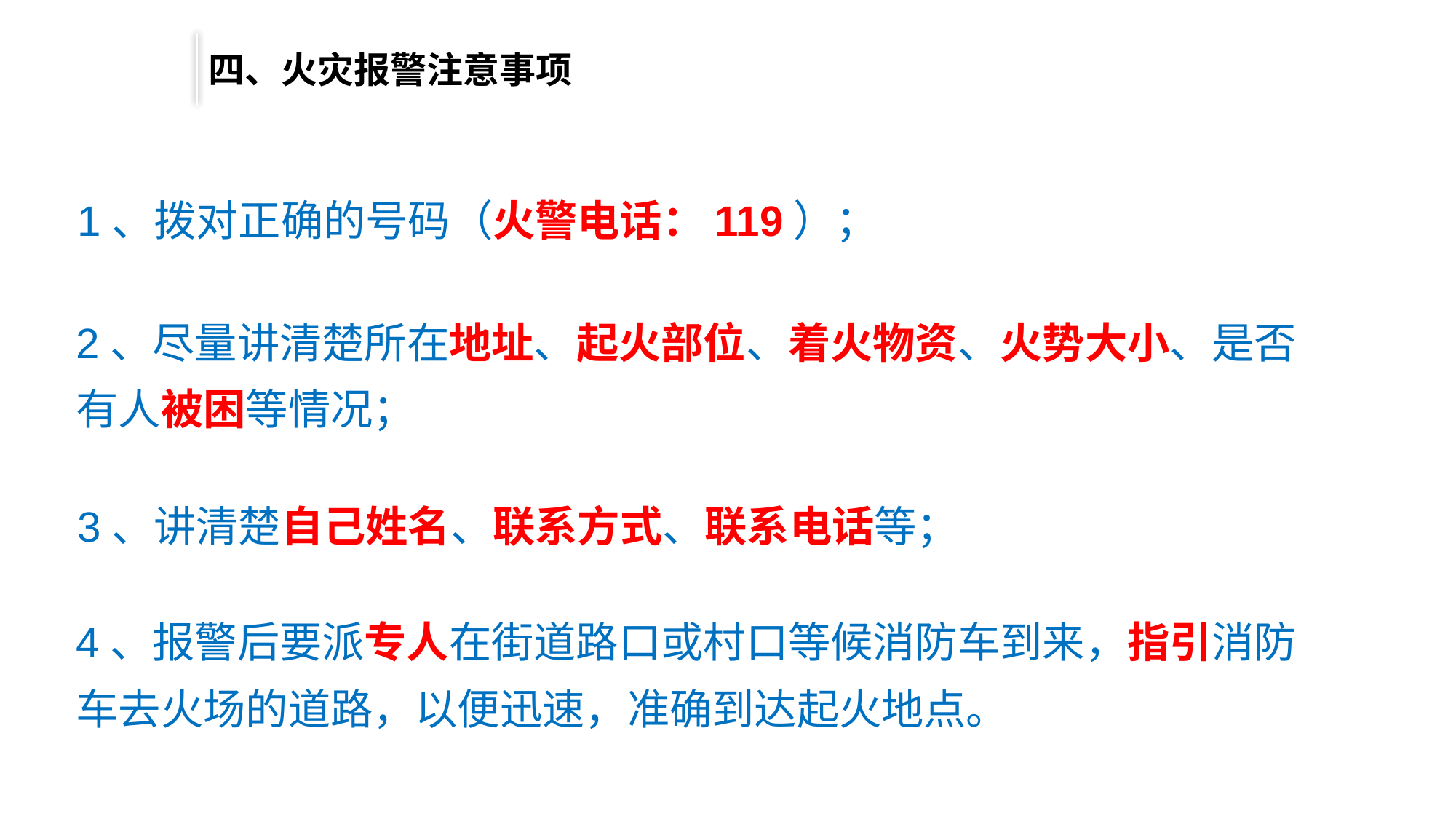

四、火灾报警注意事项
1、拨对正确的号码（火警电话：119）；
2、尽量讲清楚所在地址、起火部位、着火物资、火势大小、是否有人被困等情况；
3、讲清楚自己姓名、联系方式、联系电话等；
4、报警后要派专人在街道路口或村口等候消防车到来，指引消防车去火场的道路，以便迅速，准确到达起火地点。